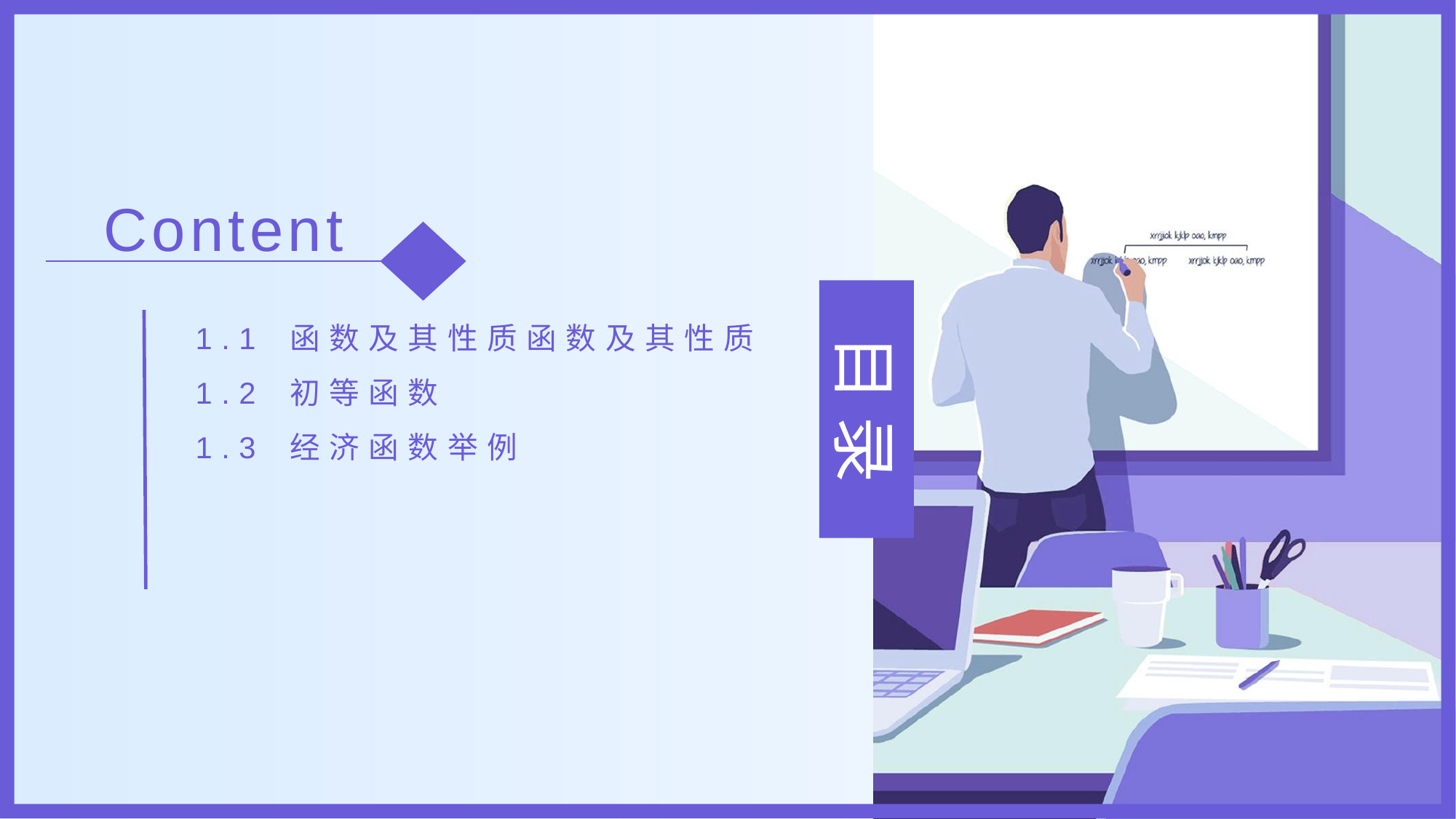

Content

1.1 函数及其性质函数及其性质
1.2 初等函数
1.3 经济函数举例
目 录